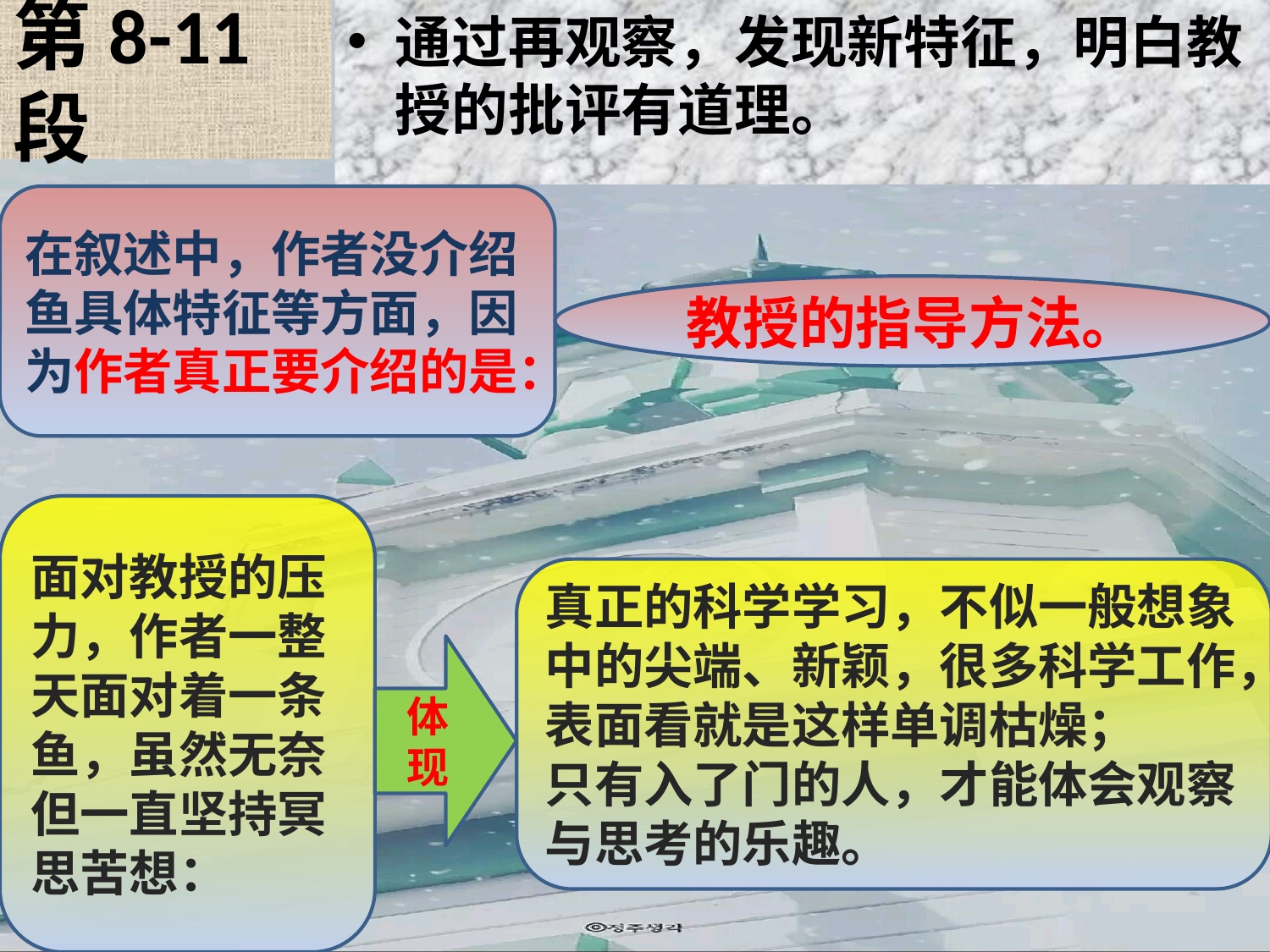

# 第8-11段
通过再观察，发现新特征，明白教授的批评有道理。
在叙述中，作者没介绍鱼具体特征等方面，因为作者真正要介绍的是：
教授的指导方法。
面对教授的压力，作者一整天面对着一条鱼，虽然无奈但一直坚持冥思苦想：
真正的科学学习，不似一般想象中的尖端、新颖，很多科学工作，表面看就是这样单调枯燥；
只有入了门的人，才能体会观察与思考的乐趣。
体现